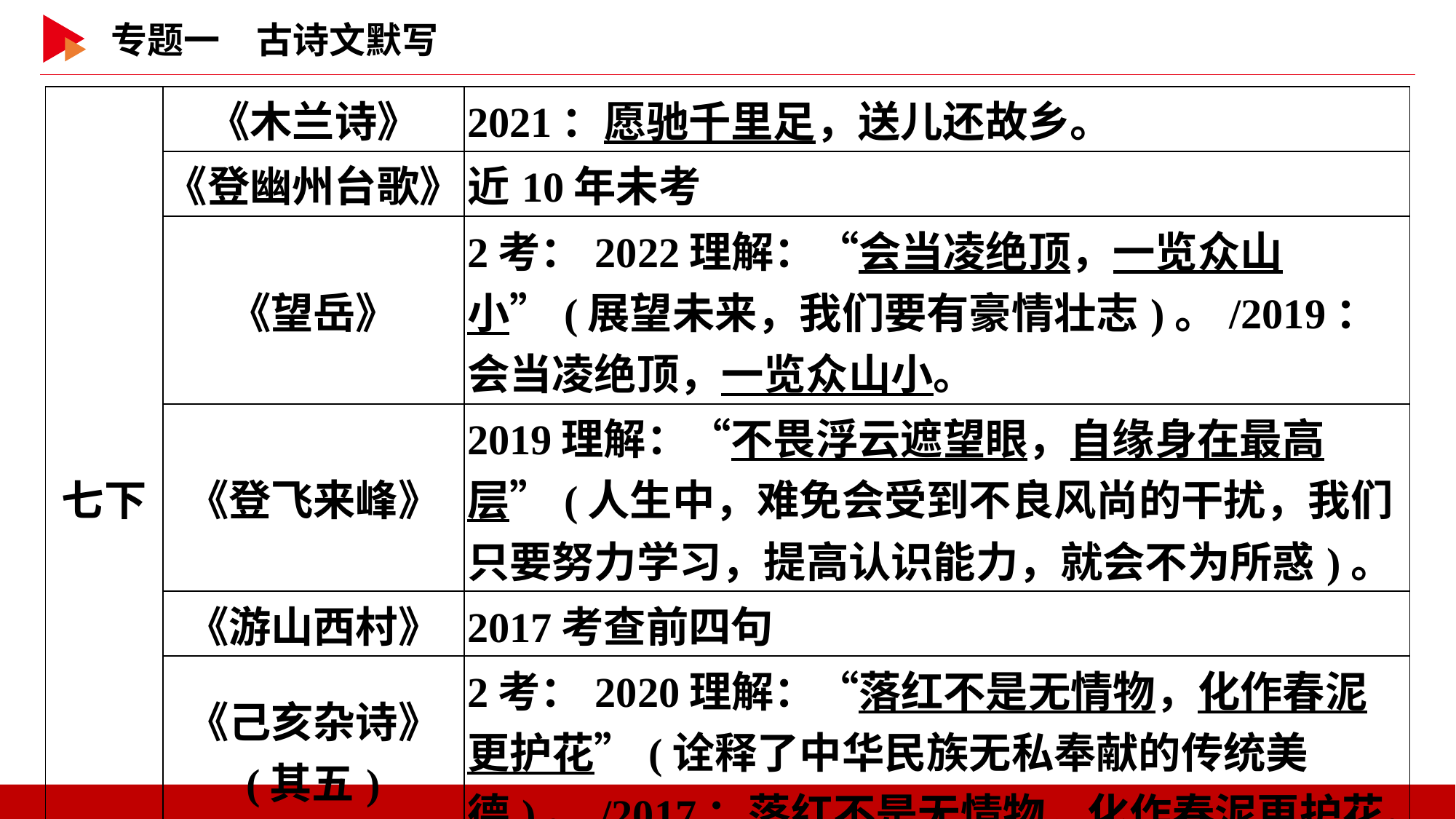

| 七下 | 《木兰诗》 | 2021：愿驰千里足，送儿还故乡。 |
| --- | --- | --- |
|  | 《登幽州台歌》 | 近10年未考 |
|  | 《望岳》 | 2考：2022理解：“会当凌绝顶，一览众山小”(展望未来，我们要有豪情壮志)。/2019：会当凌绝顶，一览众山小。 |
|  | 《登飞来峰》 | 2019理解：“不畏浮云遮望眼，自缘身在最高层”(人生中，难免会受到不良风尚的干扰，我们只要努力学习，提高认识能力，就会不为所惑)。 |
|  | 《游山西村》 | 2017考查前四句 |
|  | 《己亥杂诗》 (其五) | 2考：2020理解：“落红不是无情物，化作春泥更护花”(诠释了中华民族无私奉献的传统美德)。/2017：落红不是无情物，化作春泥更护花。 |
|  | 《泊秦淮》 | 近10年未考 |